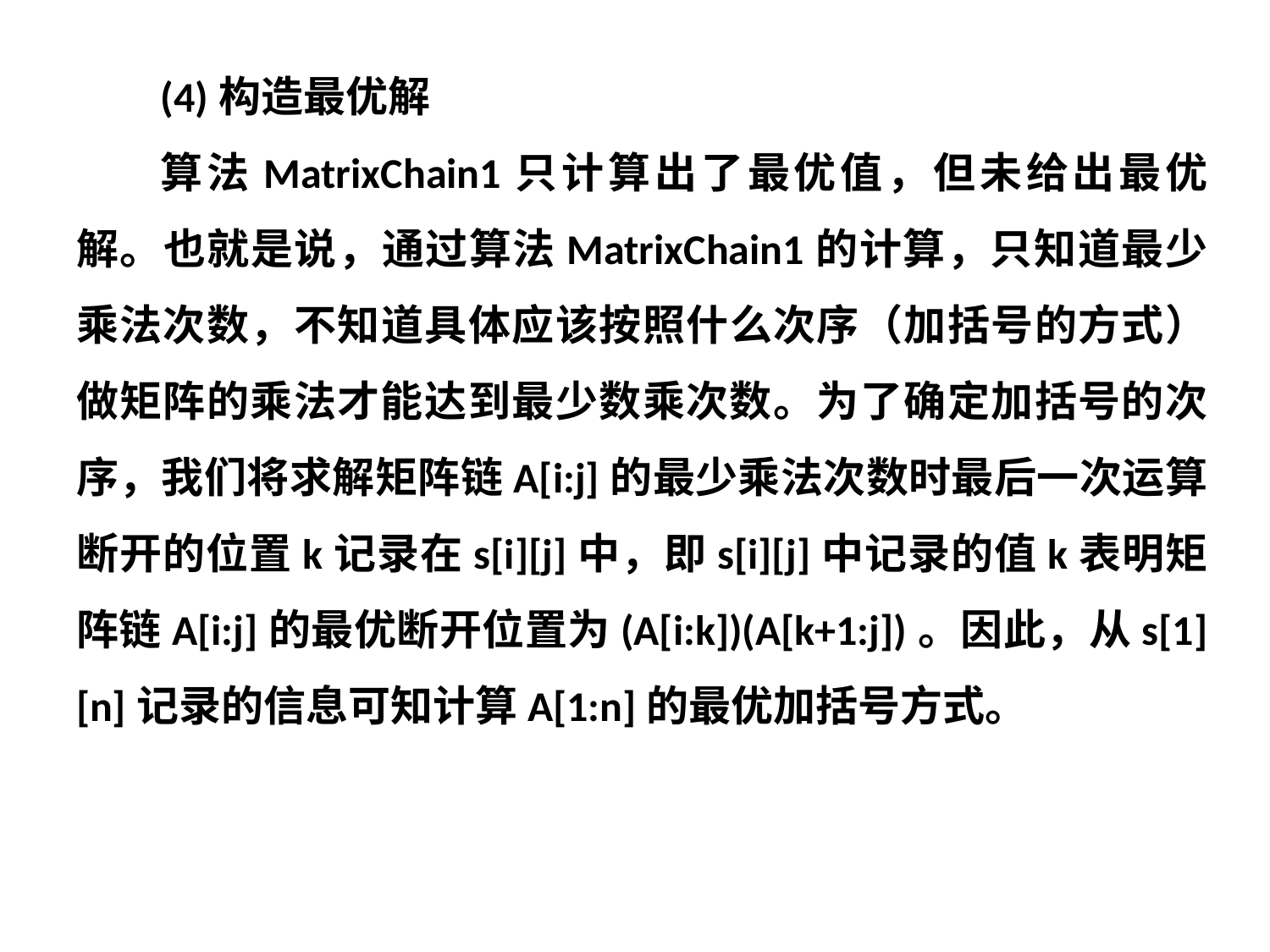

(4)构造最优解
算法MatrixChain1只计算出了最优值，但未给出最优解。也就是说，通过算法MatrixChain1的计算，只知道最少乘法次数，不知道具体应该按照什么次序（加括号的方式）做矩阵的乘法才能达到最少数乘次数。为了确定加括号的次序，我们将求解矩阵链A[i:j]的最少乘法次数时最后一次运算断开的位置k记录在s[i][j]中，即s[i][j]中记录的值k表明矩阵链A[i:j]的最优断开位置为(A[i:k])(A[k+1:j])。因此，从s[1][n]记录的信息可知计算A[1:n]的最优加括号方式。